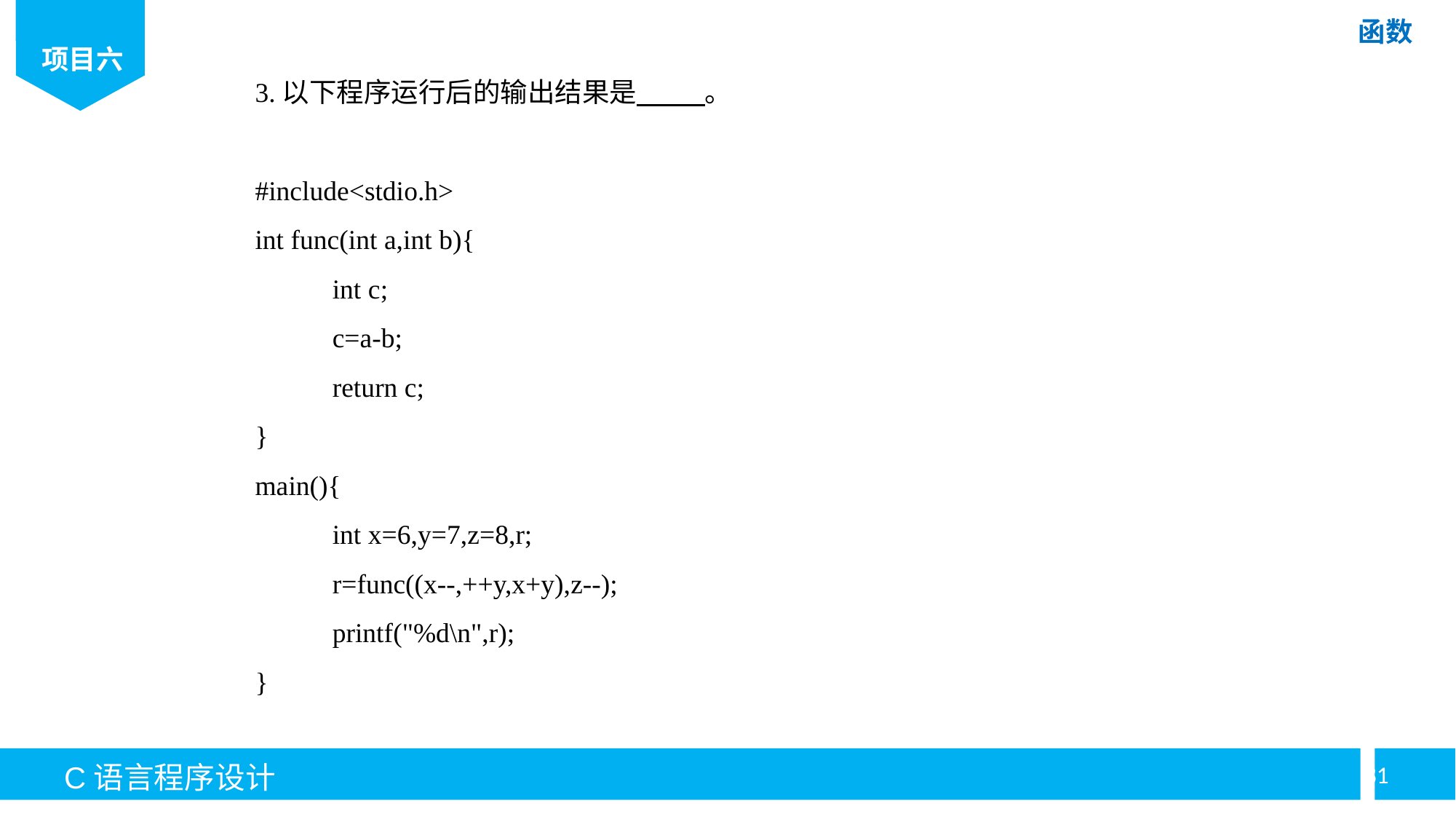

3.以下程序运行后的输出结果是           。

#include<stdio.h>
int func(int a,int b){
	int c;
	c=a-b;
	return c;
}
main(){
	int x=6,y=7,z=8,r;
	r=func((x--,++y,x+y),z--);
	printf("%d\n",r);
}